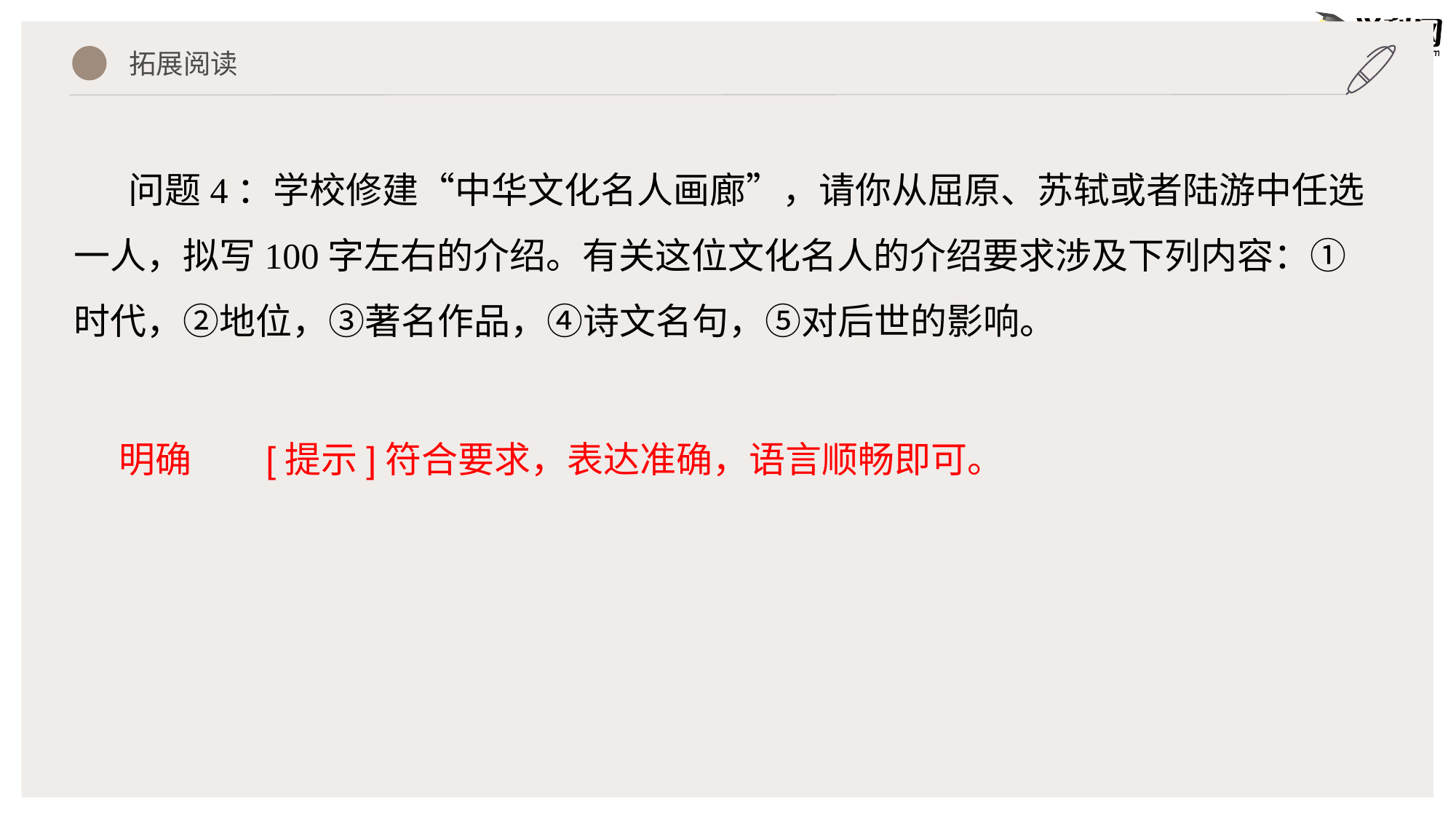

拓展阅读

问题4：学校修建“中华文化名人画廊”，请你从屈原、苏轼或者陆游中任选一人，拟写100字左右的介绍。有关这位文化名人的介绍要求涉及下列内容：①时代，②地位，③著名作品，④诗文名句，⑤对后世的影响。

明确        [提示]符合要求，表达准确，语言顺畅即可。